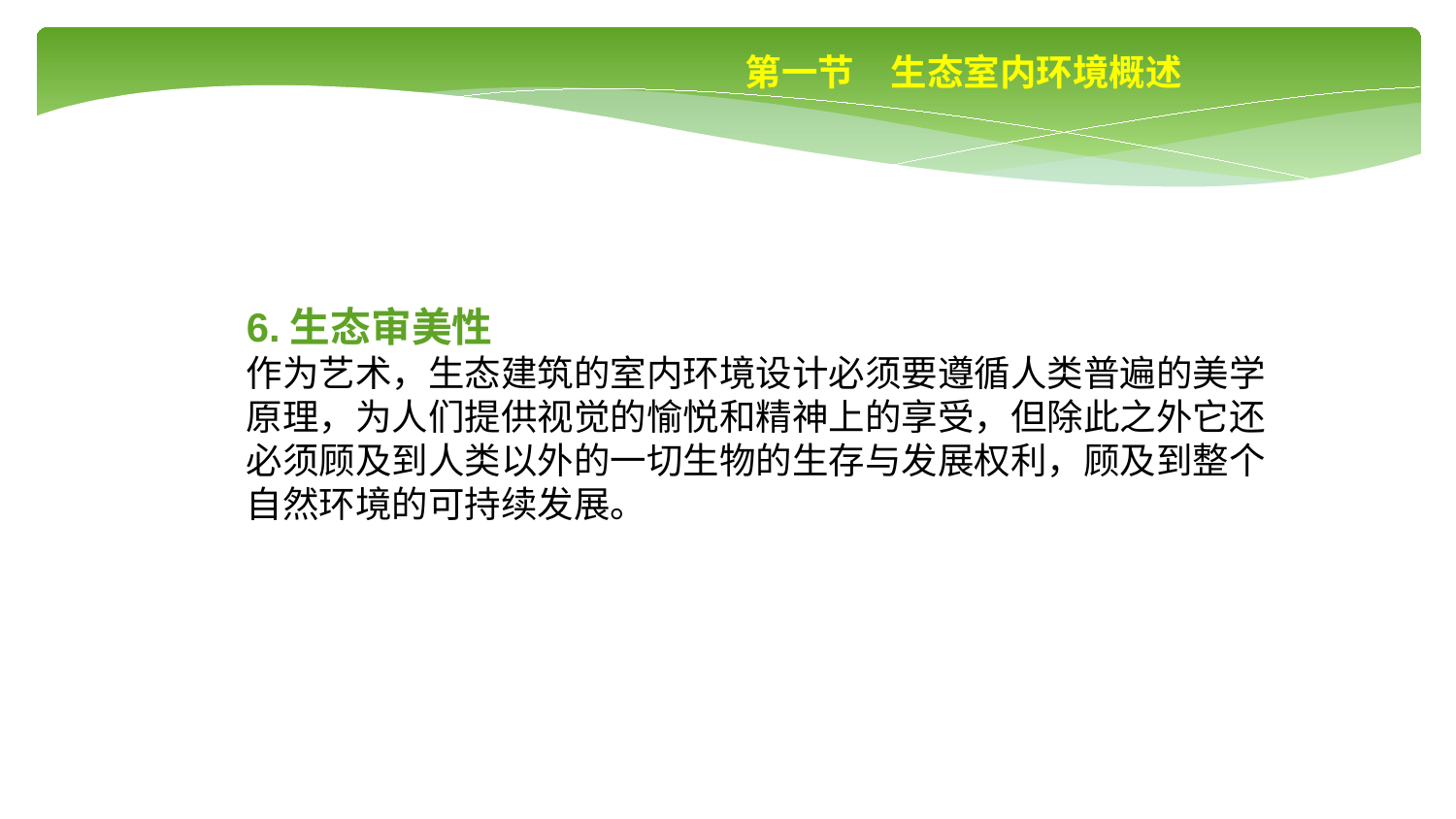

第一节　生态室内环境概述
6.生态审美性
作为艺术，生态建筑的室内环境设计必须要遵循人类普遍的美学原理，为人们提供视觉的愉悦和精神上的享受，但除此之外它还必须顾及到人类以外的一切生物的生存与发展权利，顾及到整个自然环境的可持续发展。